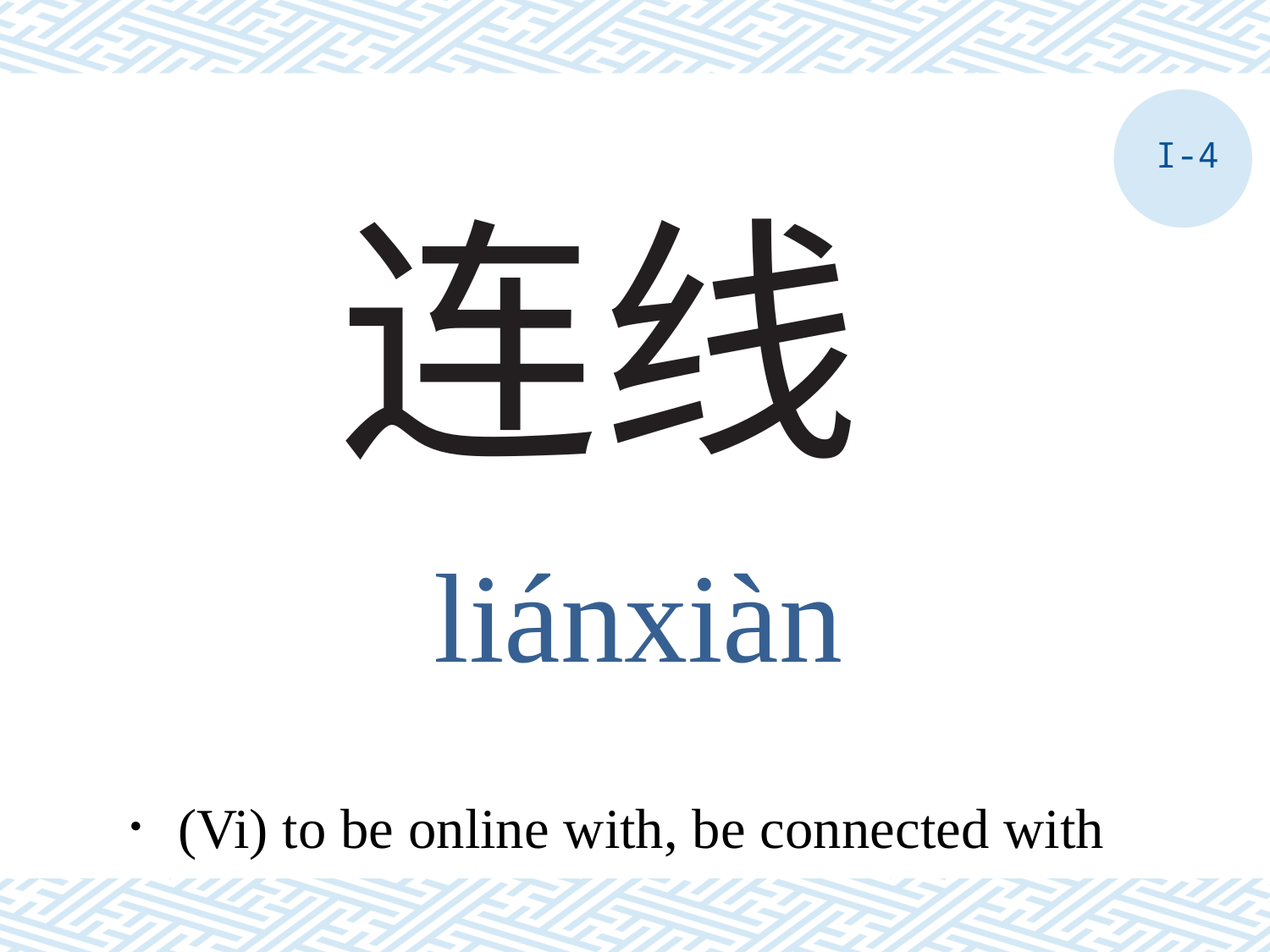

I-4

# 连线
liánxiàn
．(Vi) to be online with, be connected with